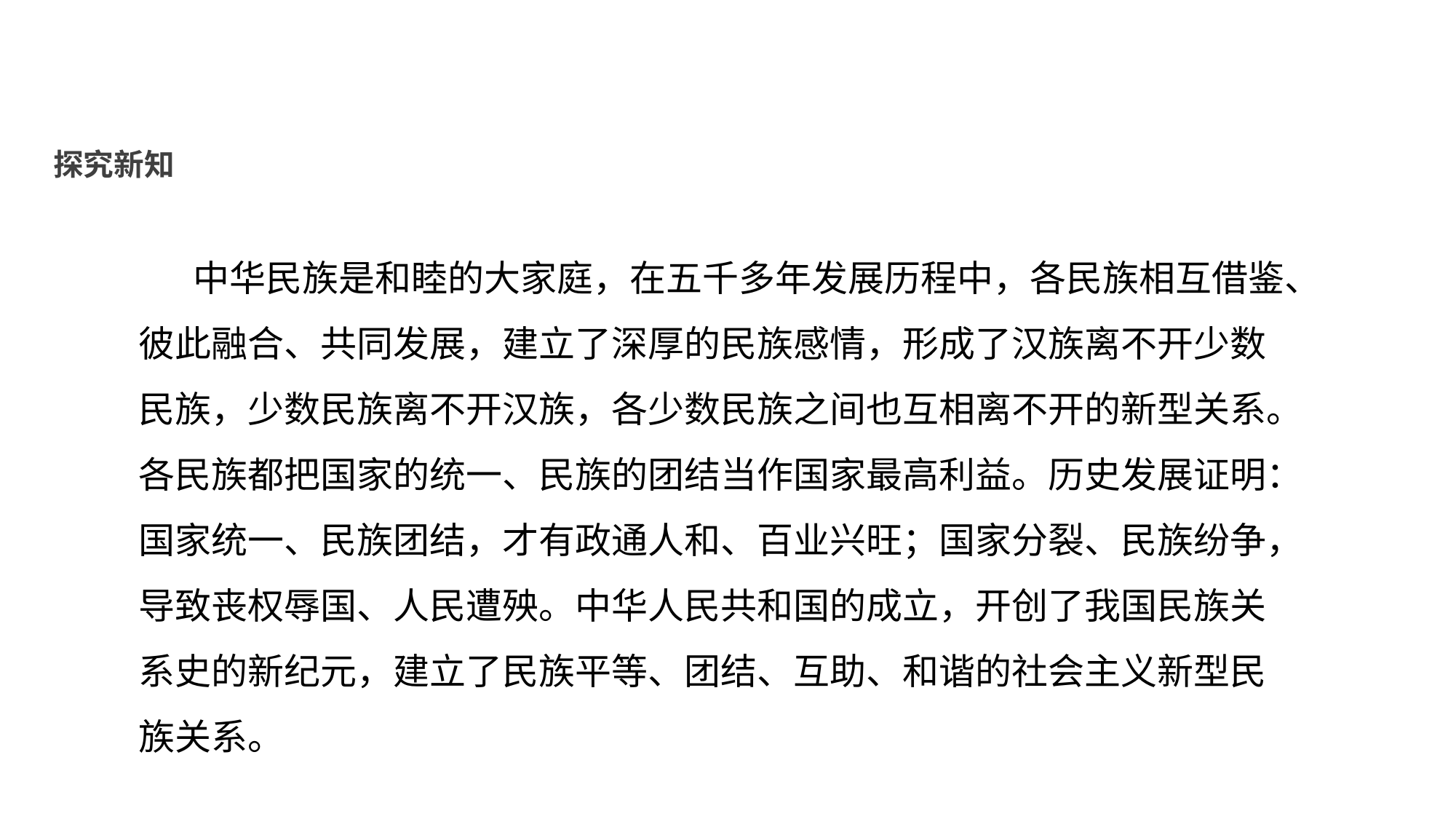

探究新知
中华民族是和睦的大家庭，在五千多年发展历程中，各民族相互借鉴、彼此融合、共同发展，建立了深厚的民族感情，形成了汉族离不开少数民族，少数民族离不开汉族，各少数民族之间也互相离不开的新型关系。各民族都把国家的统一、民族的团结当作国家最高利益。历史发展证明：国家统一、民族团结，才有政通人和、百业兴旺；国家分裂、民族纷争，导致丧权辱国、人民遭殃。中华人民共和国的成立，开创了我国民族关系史的新纪元，建立了民族平等、团结、互助、和谐的社会主义新型民族关系。